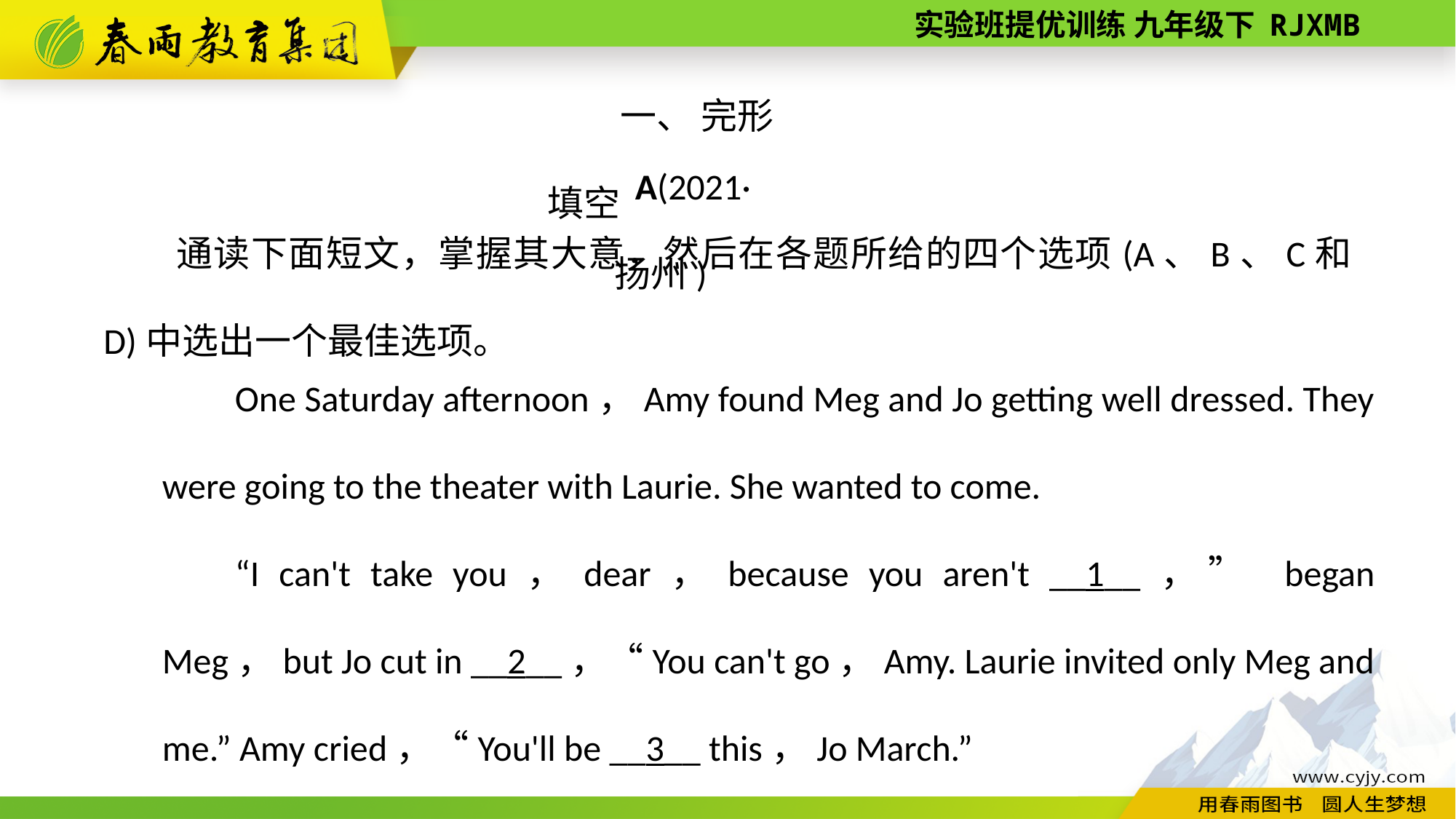

一、 完形填空
A(2021·扬州)
通读下面短文，掌握其大意，然后在各题所给的四个选项(A、B、C和D)中选出一个最佳选项。
One Saturday afternoon，Amy found Meg and Jo getting well dressed. They were going to the theater with Laurie. She wanted to come.
“I can't take you，dear，because you aren't __1__，” began Meg，but Jo cut in __2__，“You can't go，Amy. Laurie invited only Meg and me.” Amy cried，“You'll be __3__ this，Jo March.”